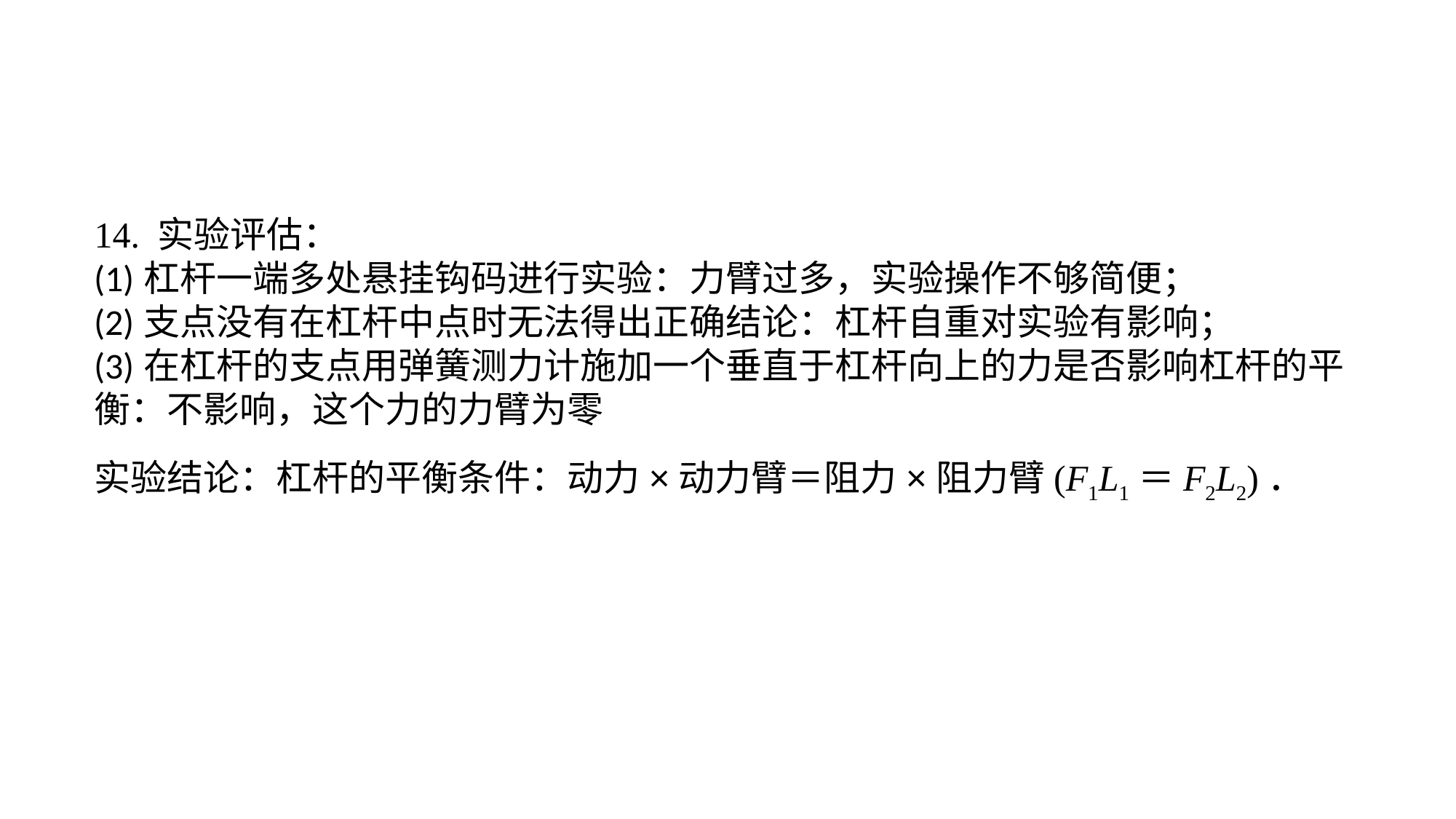

14. 实验评估：(1)杠杆一端多处悬挂钩码进行实验：力臂过多，实验操作不够简便；(2)支点没有在杠杆中点时无法得出正确结论：杠杆自重对实验有影响；(3)在杠杆的支点用弹簧测力计施加一个垂直于杠杆向上的力是否影响杠杆的平衡：不影响，这个力的力臂为零实验结论：杠杆的平衡条件：动力×动力臂＝阻力×阻力臂(F1L1＝F2L2)．